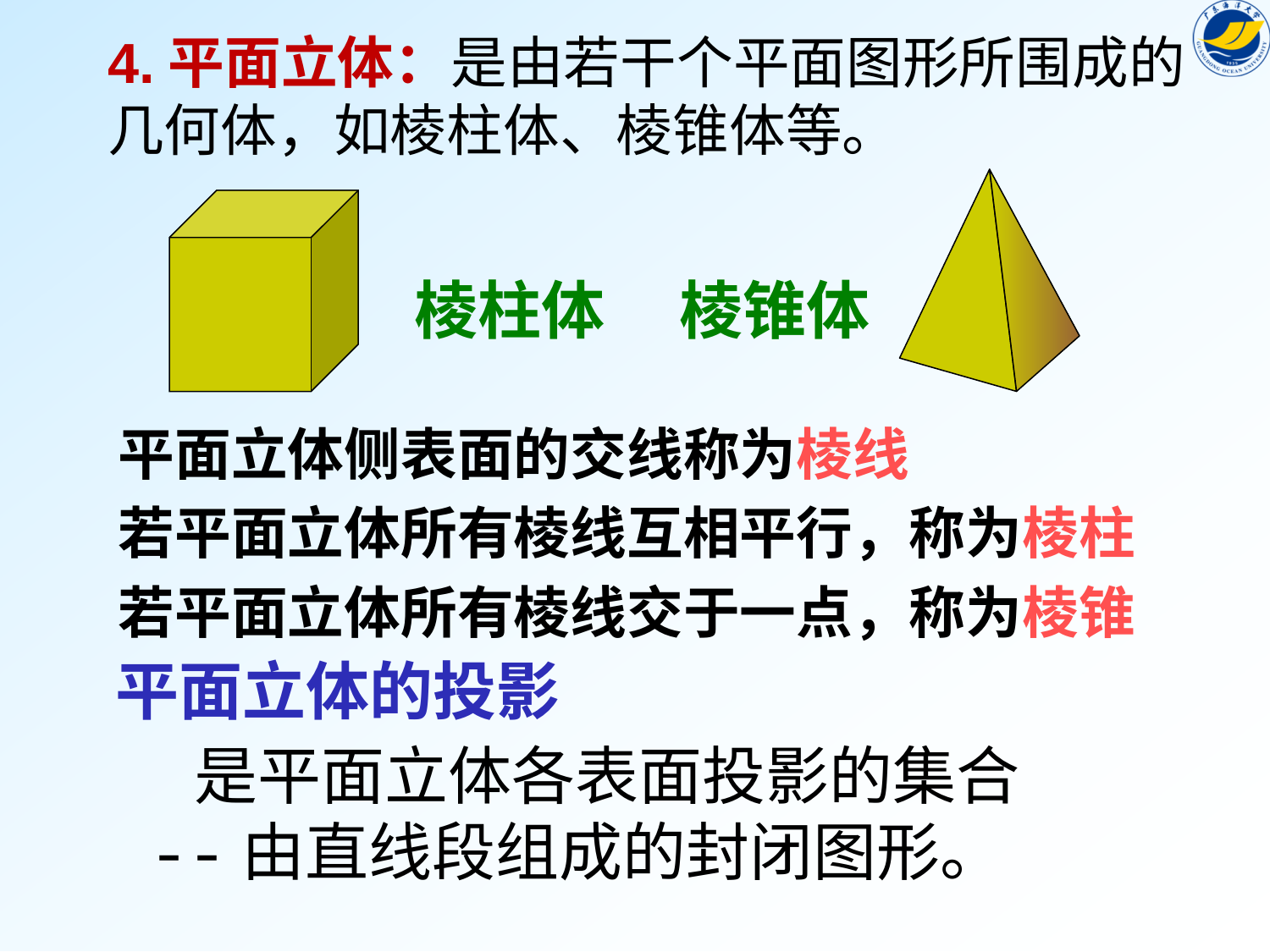

4.平面立体：是由若干个平面图形所围成的几何体，如棱柱体、棱锥体等。

棱锥体

棱柱体
平面立体侧表面的交线称为棱线
若平面立体所有棱线互相平行，称为棱柱
若平面立体所有棱线交于一点，称为棱锥
 平面立体的投影
  是平面立体各表面投影的集合
--由直线段组成的封闭图形。